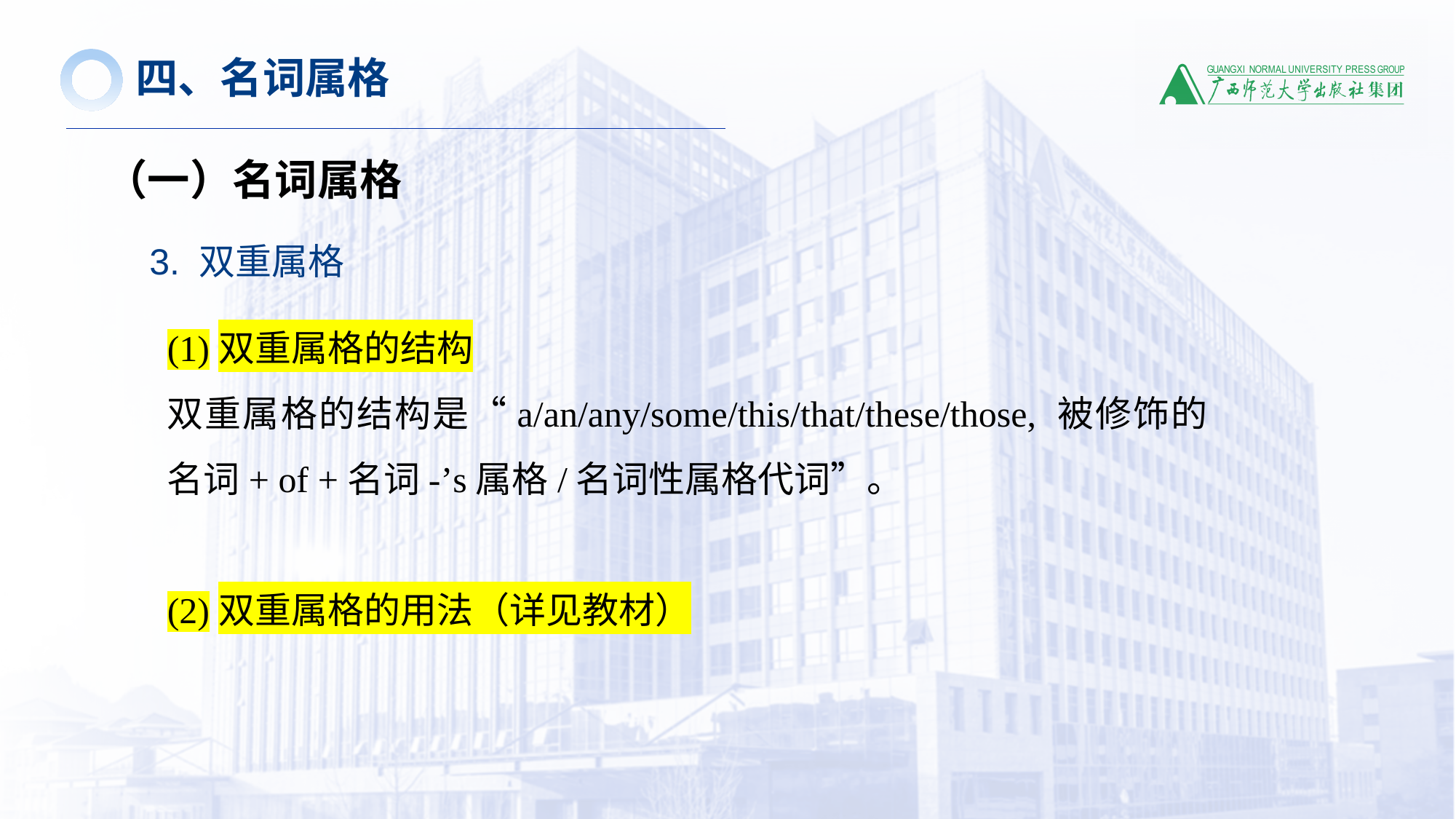

四、名词属格

（一）名词属格
3. 双重属格
(1)双重属格的结构
双重属格的结构是“a/an/any/some/this/that/these/those, 被修饰的名词+ of +名词-’s属格/名词性属格代词”。

(2)双重属格的用法（详见教材）